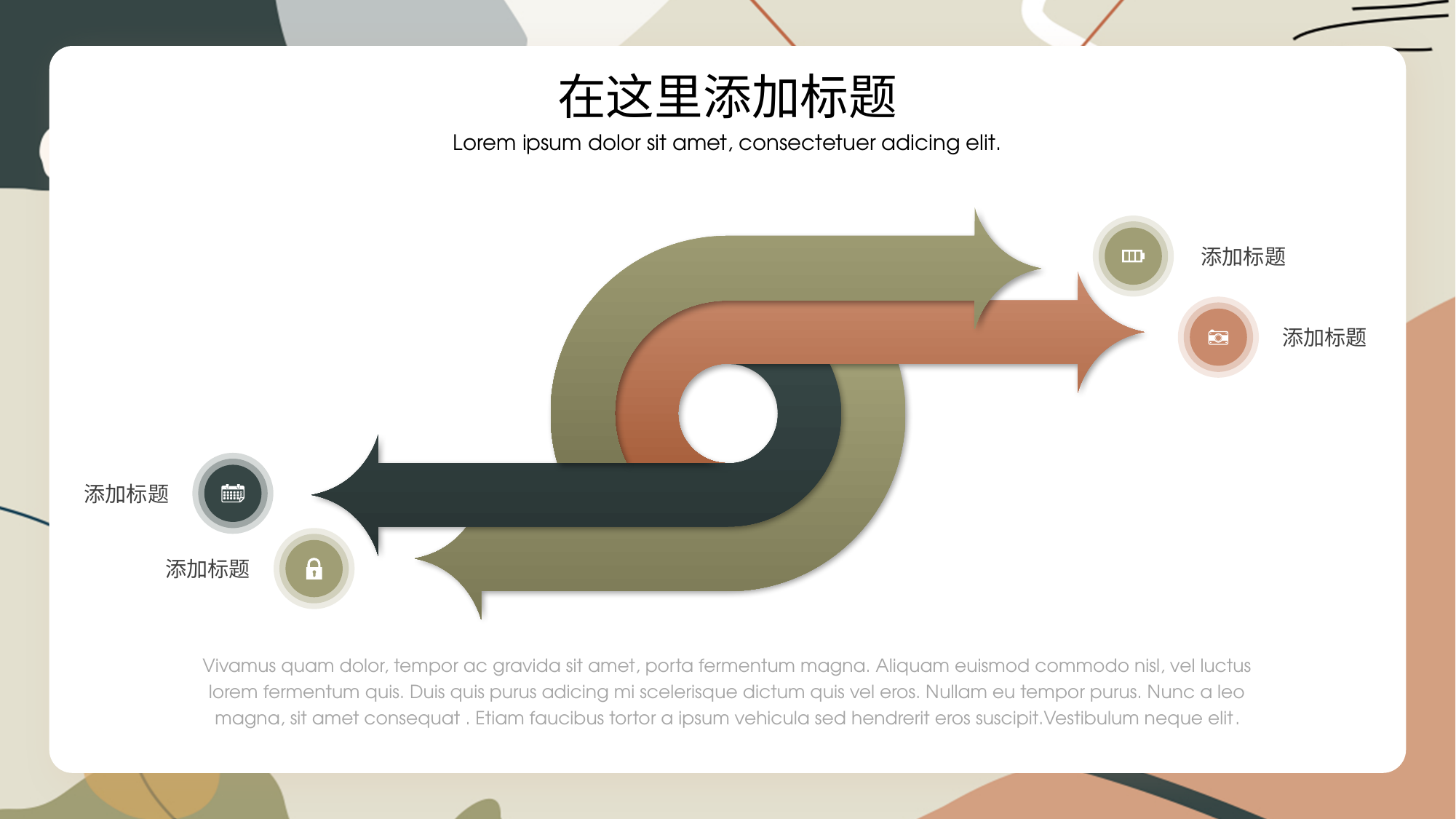

在这里添加标题
Lorem ipsum dolor sit amet, consectetuer adicing elit.

添加标题

添加标题

添加标题

添加标题

Vivamus quam dolor, tempor ac gravida sit amet, porta fermentum magna. Aliquam euismod commodo nisl, vel luctus lorem fermentum quis. Duis quis purus adicing mi scelerisque dictum quis vel eros. Nullam eu tempor purus. Nunc a leo magna, sit amet consequat . Etiam faucibus tortor a ipsum vehicula sed hendrerit eros suscipit.Vestibulum neque elit.